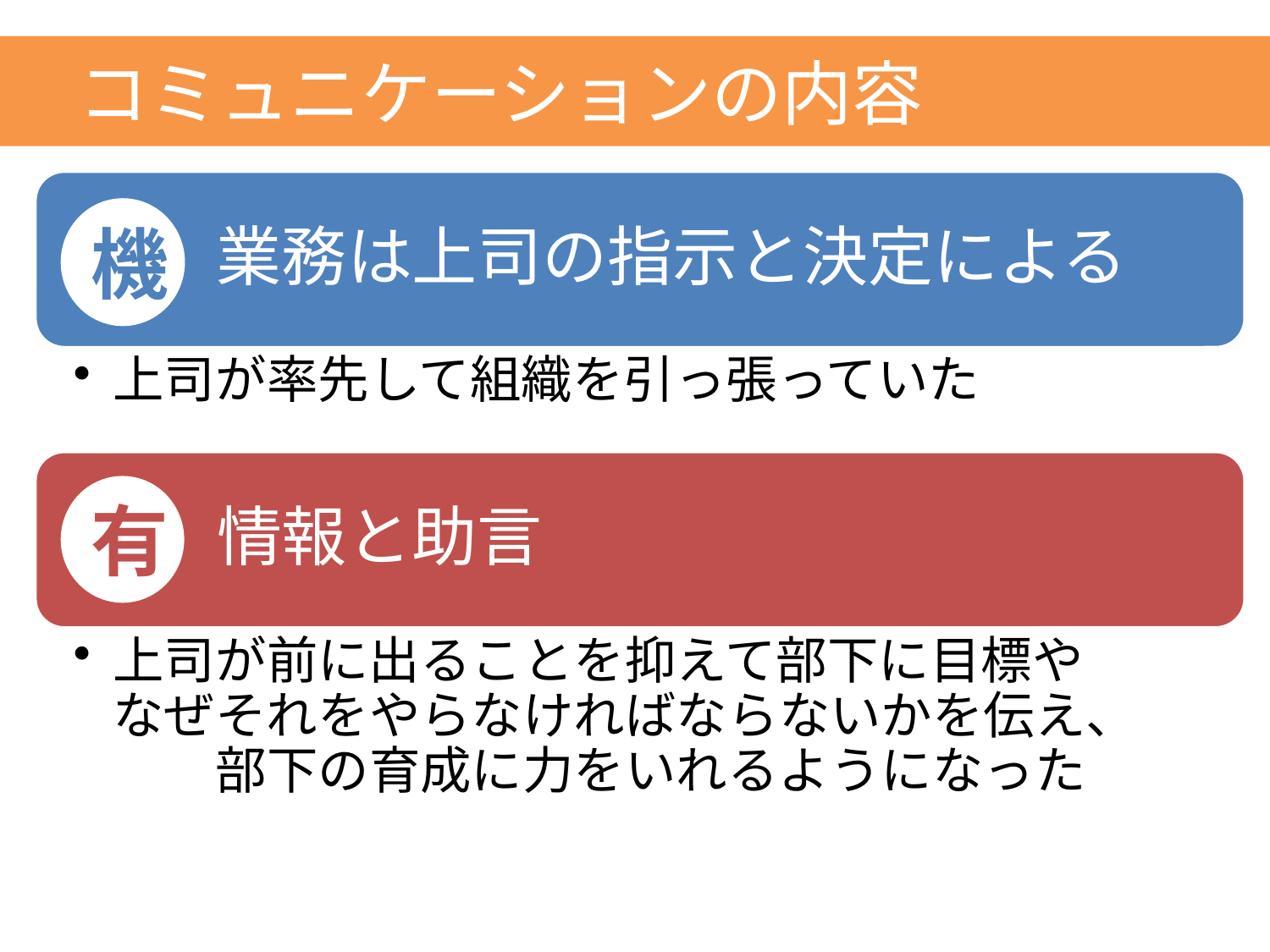

コミュニケーションの内容
　　 業務は上司の指示と決定による
上司が率先して組織を引っ張っていた
　　 情報と助言
上司が前に出ることを抑えて部下に目標や　　なぜそれをやらなければならないかを伝え、　　　部下の育成に力をいれるようになった
機
有